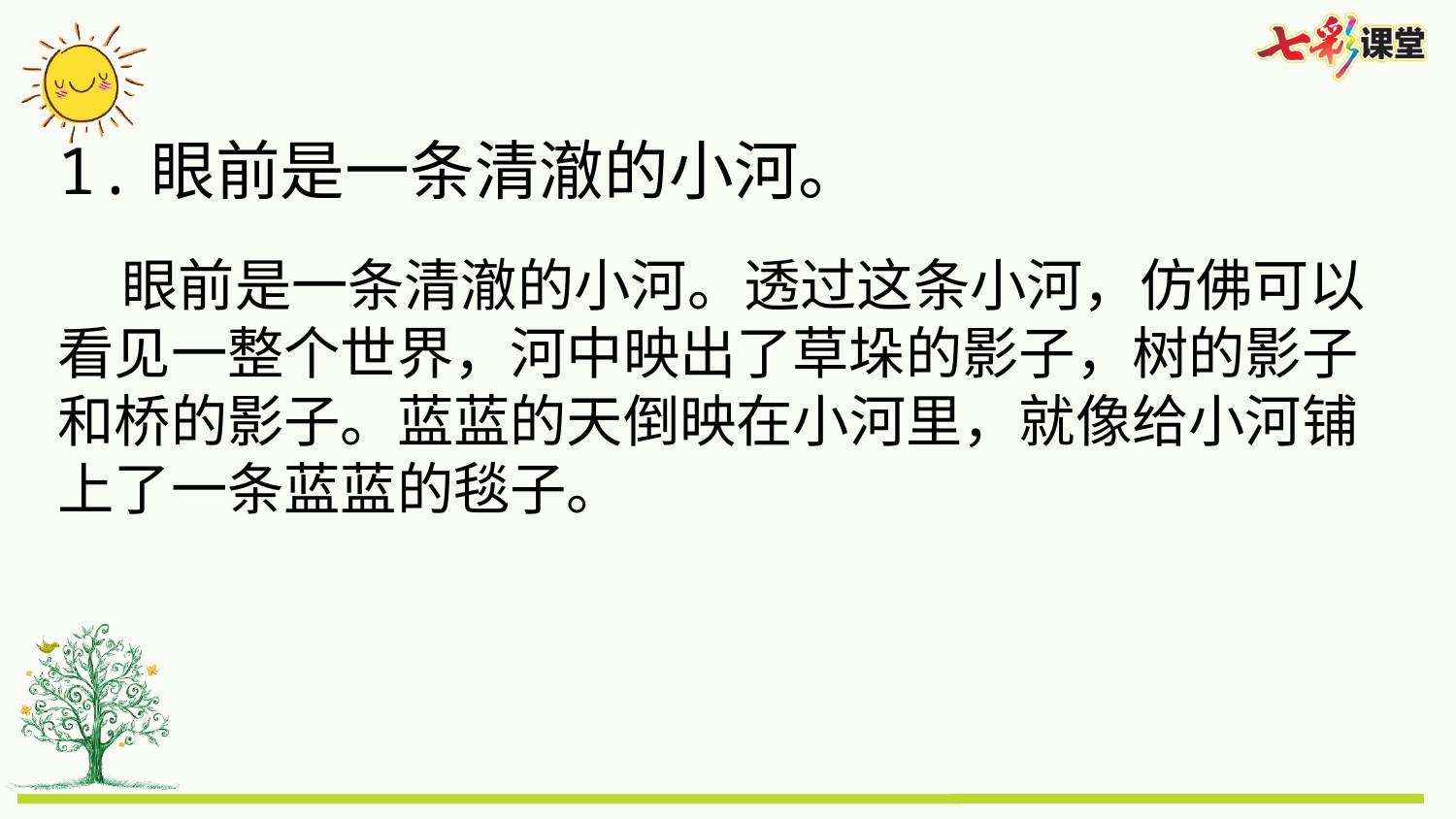

1.眼前是一条清澈的小河。
    眼前是一条清澈的小河。透过这条小河，仿佛可以看见一整个世界，河中映出了草垛的影子，树的影子和桥的影子。蓝蓝的天倒映在小河里，就像给小河铺上了一条蓝蓝的毯子。